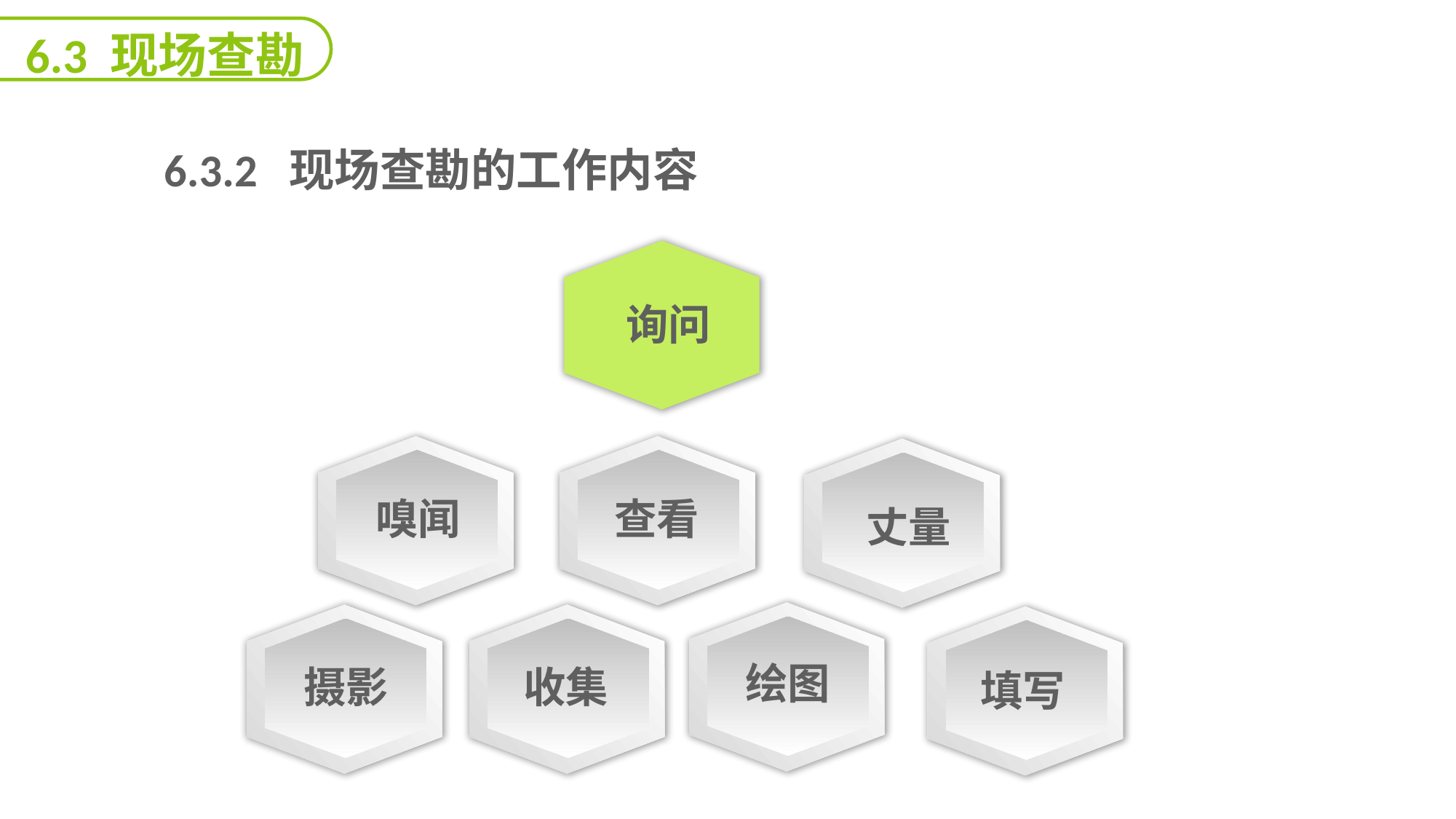

6.3 现场查勘
 6.3.2  现场查勘的工作内容

询问

嗅闻
查看
丈量

绘图
摄影
收集
填写
延迟符